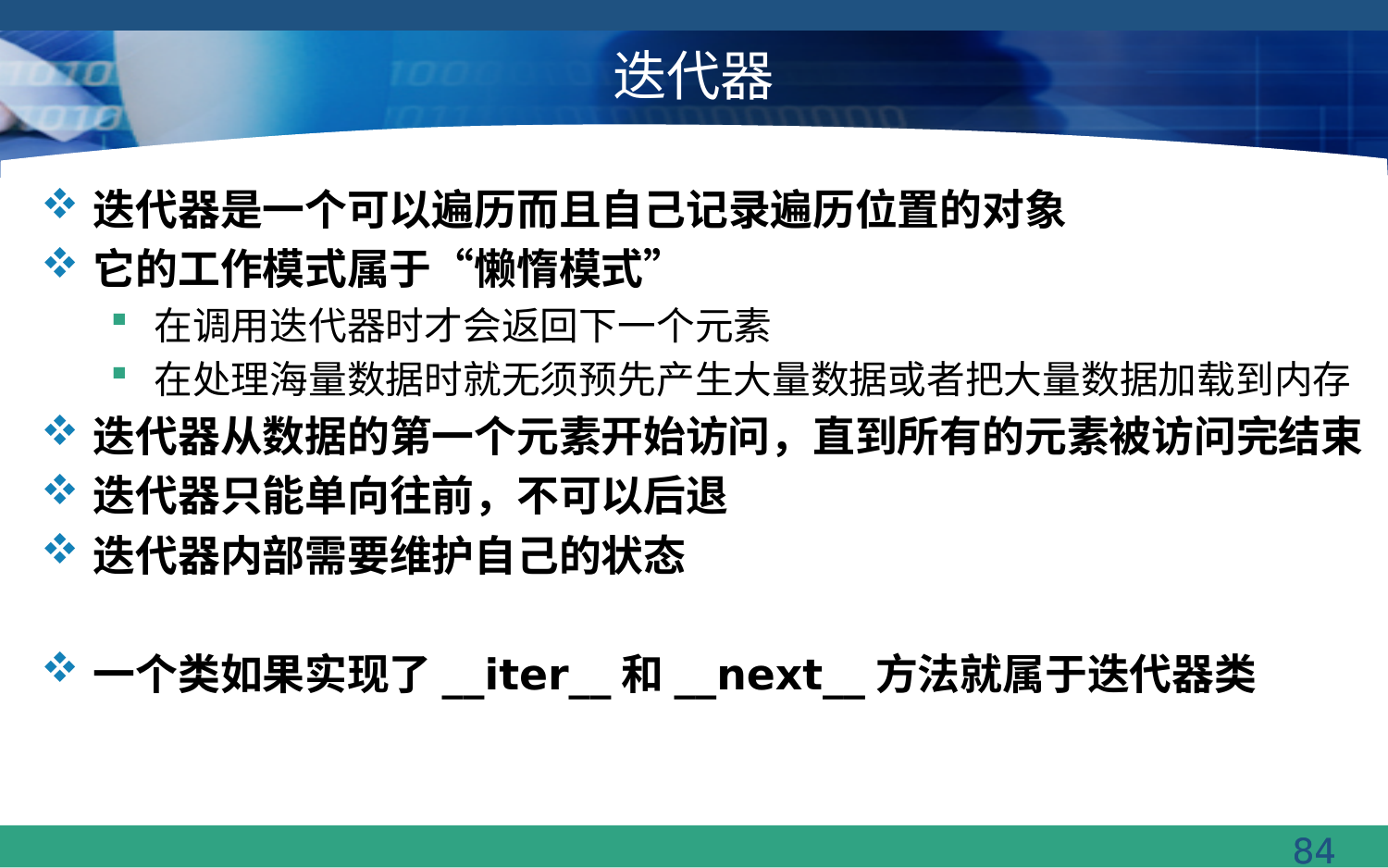

# 迭代器
迭代器是一个可以遍历而且自己记录遍历位置的对象
它的工作模式属于“懒惰模式”
在调用迭代器时才会返回下一个元素
在处理海量数据时就无须预先产生大量数据或者把大量数据加载到内存
迭代器从数据的第一个元素开始访问，直到所有的元素被访问完结束
迭代器只能单向往前，不可以后退
迭代器内部需要维护自己的状态

一个类如果实现了__iter__和__next__方法就属于迭代器类